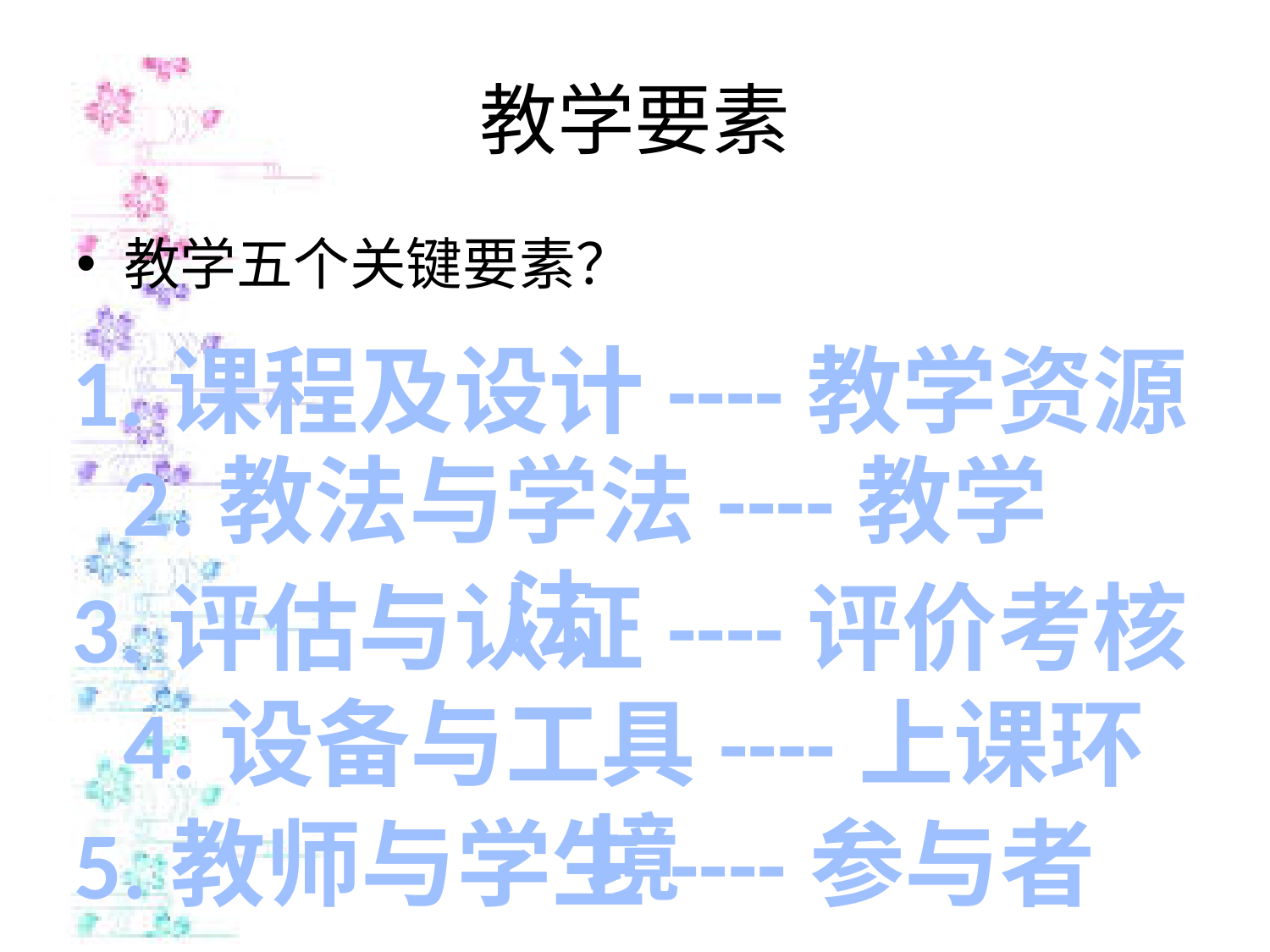

# 教学要素
教学五个关键要素？
1.课程及设计----教学资源
2.教法与学法----教学法
3.评估与认证----评价考核
4.设备与工具----上课环境
5.教师与学生----参与者